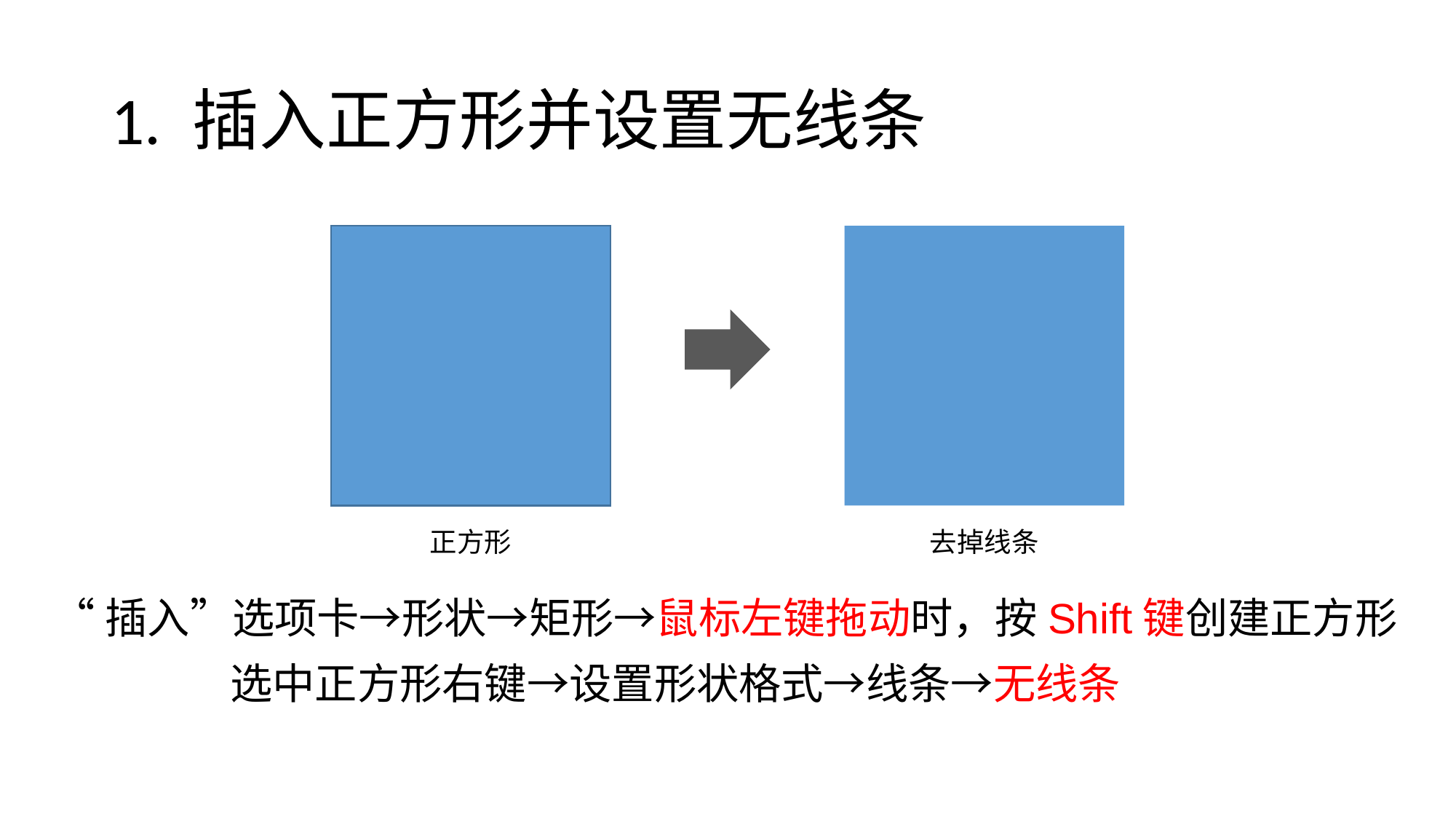

# 1. 插入正方形并设置无线条

正方形
去掉线条
“插入”选项卡→形状→矩形→鼠标左键拖动时，按Shift键创建正方形
选中正方形右键→设置形状格式→线条→无线条